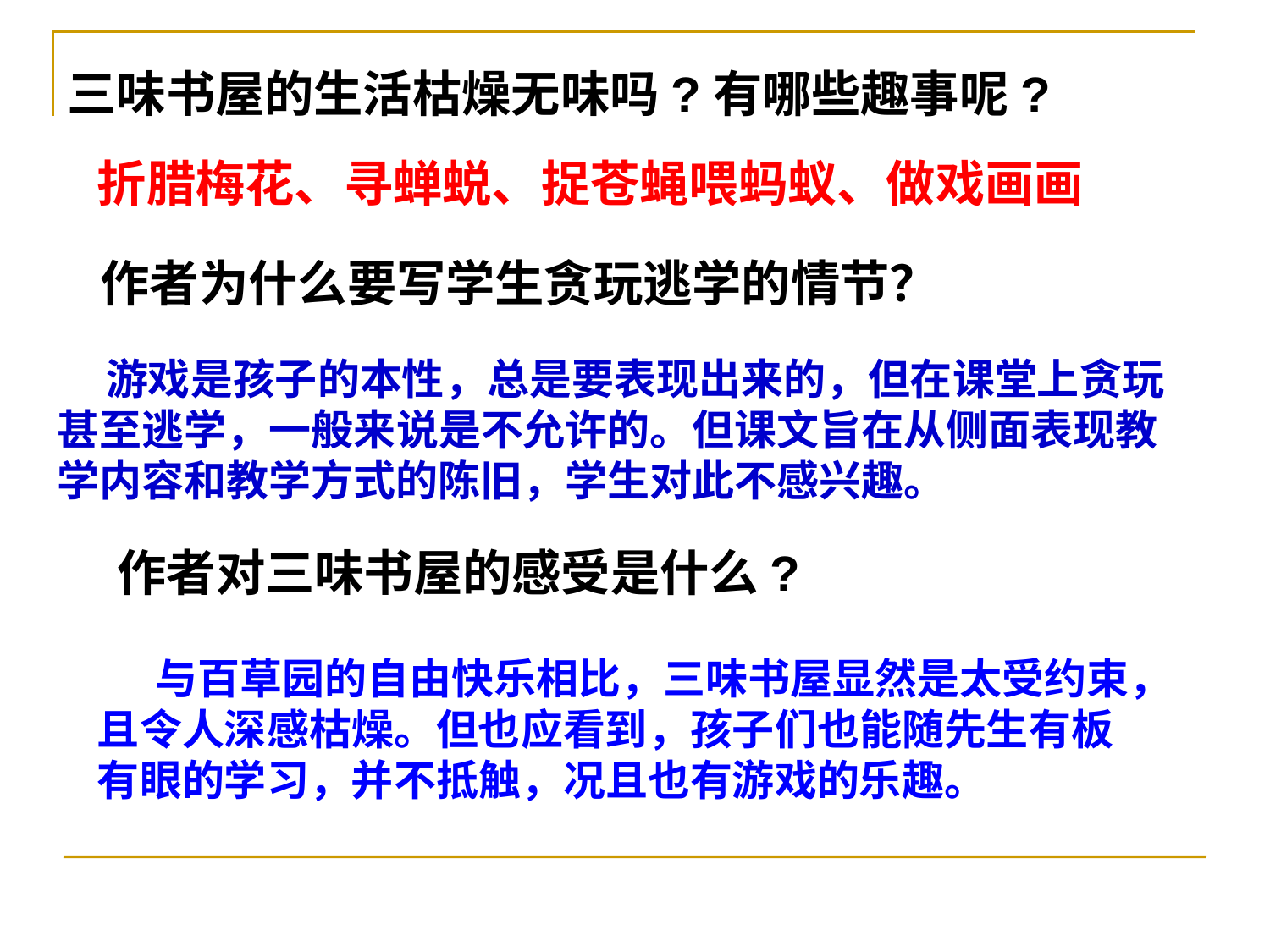

三味书屋的生活枯燥无味吗?有哪些趣事呢?
折腊梅花、寻蝉蜕、捉苍蝇喂蚂蚁、做戏画画
 作者为什么要写学生贪玩逃学的情节？
    游戏是孩子的本性，总是要表现出来的，但在课堂上贪玩甚至逃学，一般来说是不允许的。但课文旨在从侧面表现教学内容和教学方式的陈旧，学生对此不感兴趣。
作者对三味书屋的感受是什么?
     与百草园的自由快乐相比，三味书屋显然是太受约束，且令人深感枯燥。但也应看到，孩子们也能随先生有板有眼的学习，并不抵触，况且也有游戏的乐趣。